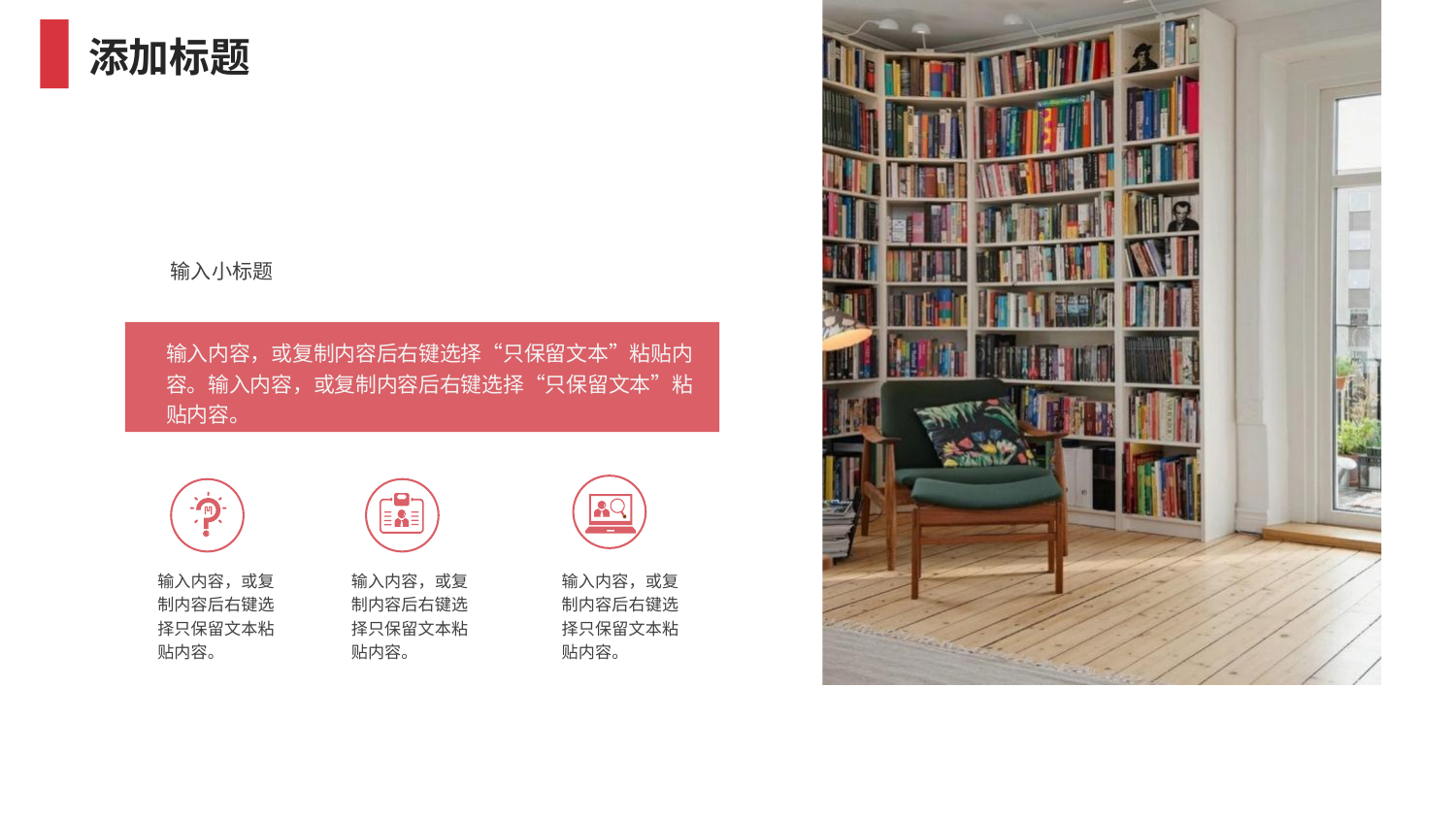

添加标题
输入小标题

输入内容，或复制内容后右键选择“只保留文本”粘贴内容。输入内容，或复制内容后右键选择“只保留文本”粘贴内容。

输入内容，或复制内容后右键选择只保留文本粘贴内容。
输入内容，或复制内容后右键选择只保留文本粘贴内容。
输入内容，或复制内容后右键选择只保留文本粘贴内容。